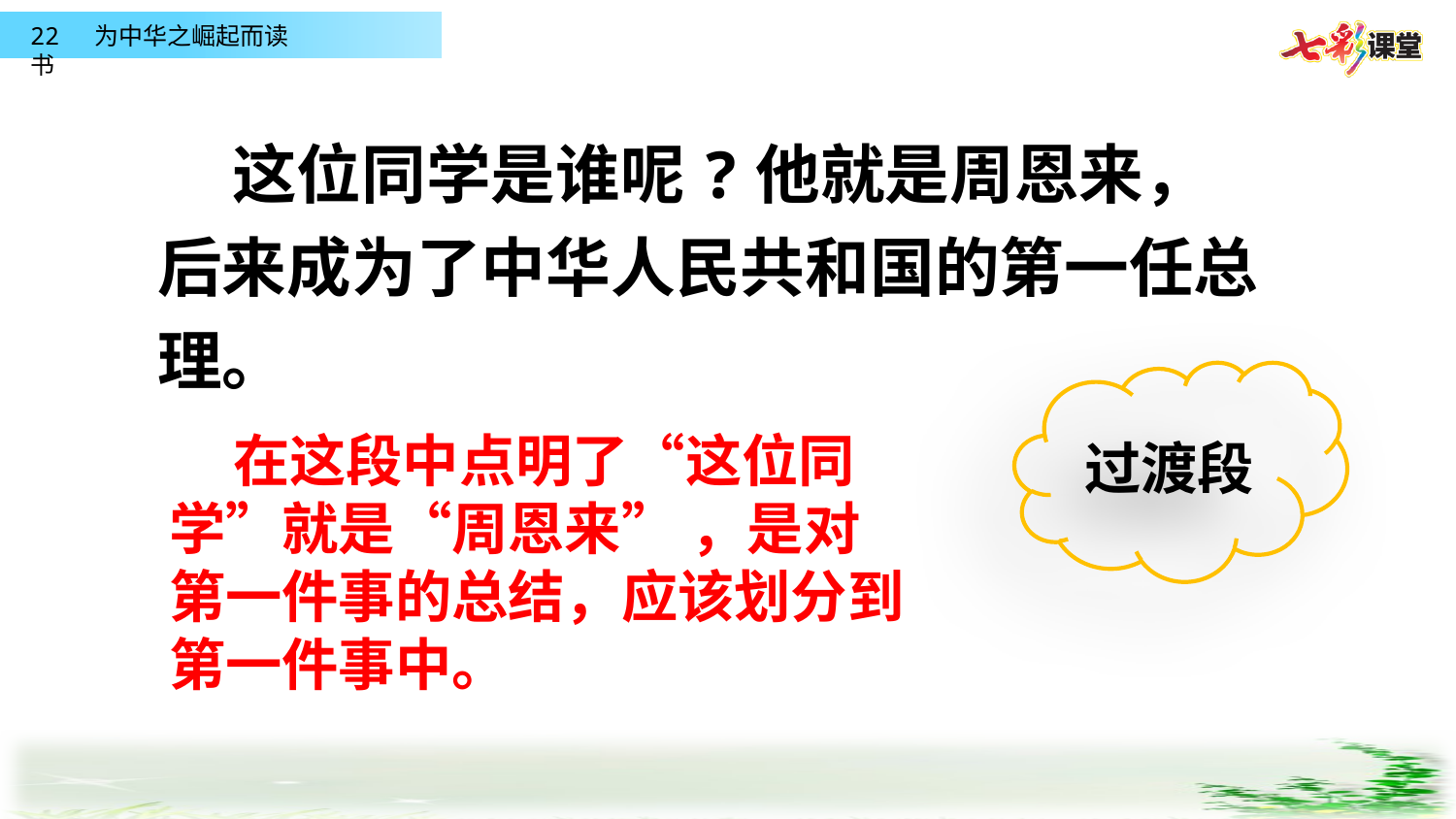

这位同学是谁呢?他就是周恩来，后来成为了中华人民共和国的第一任总理。
过渡段
    在这段中点明了“这位同学”就是“周恩来” ，是对第一件事的总结，应该划分到第一件事中。